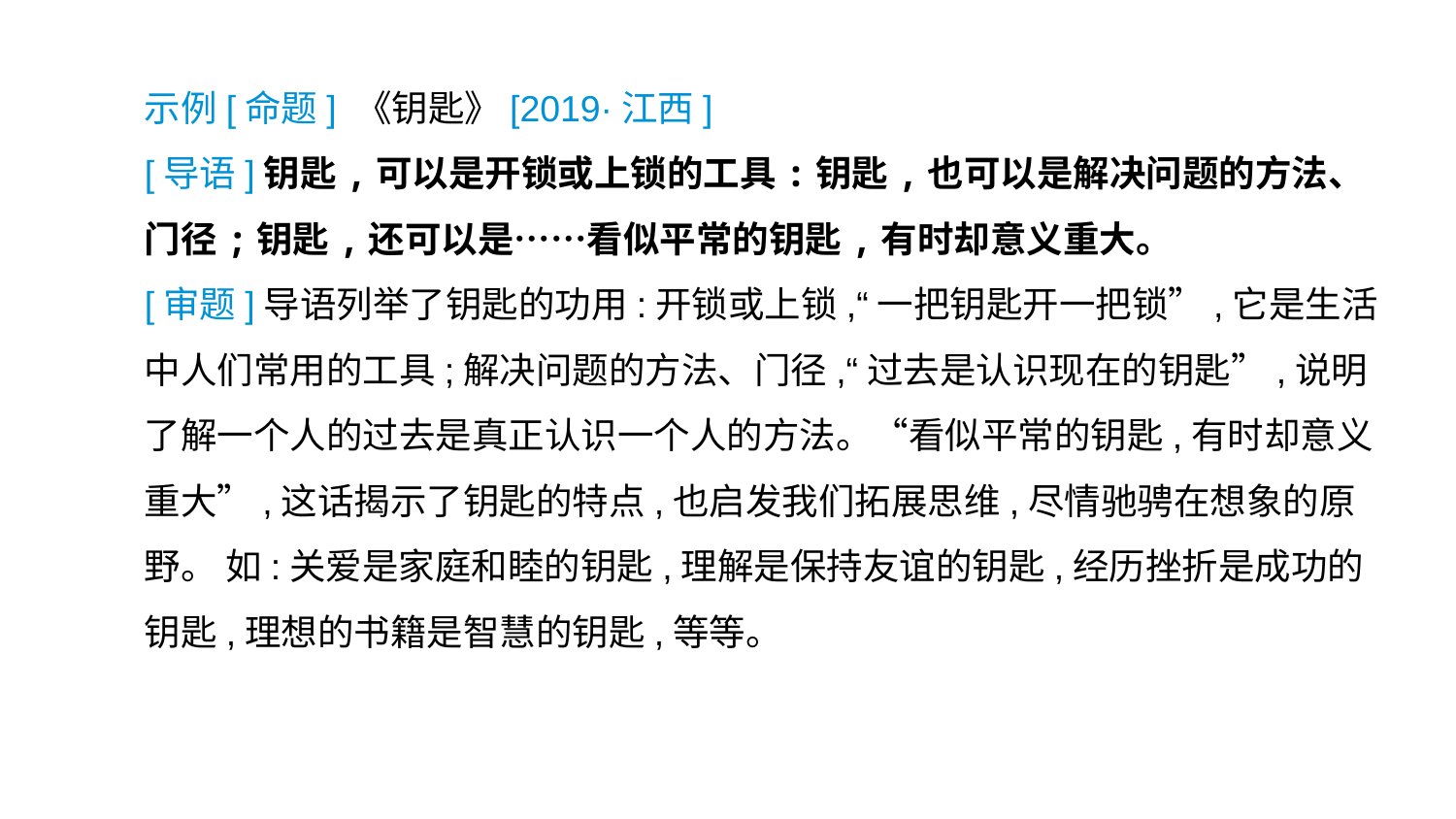

示例[命题] 《钥匙》[2019·江西]
[导语]钥匙,可以是开锁或上锁的工具:钥匙,也可以是解决问题的方法、门径;钥匙,还可以是……看似平常的钥匙,有时却意义重大。
[审题]导语列举了钥匙的功用:开锁或上锁,“一把钥匙开一把锁”,它是生活中人们常用的工具;解决问题的方法、门径,“过去是认识现在的钥匙”,说明了解一个人的过去是真正认识一个人的方法。“看似平常的钥匙,有时却意义重大”,这话揭示了钥匙的特点,也启发我们拓展思维,尽情驰骋在想象的原野。 如:关爱是家庭和睦的钥匙,理解是保持友谊的钥匙,经历挫折是成功的钥匙,理想的书籍是智慧的钥匙,等等。